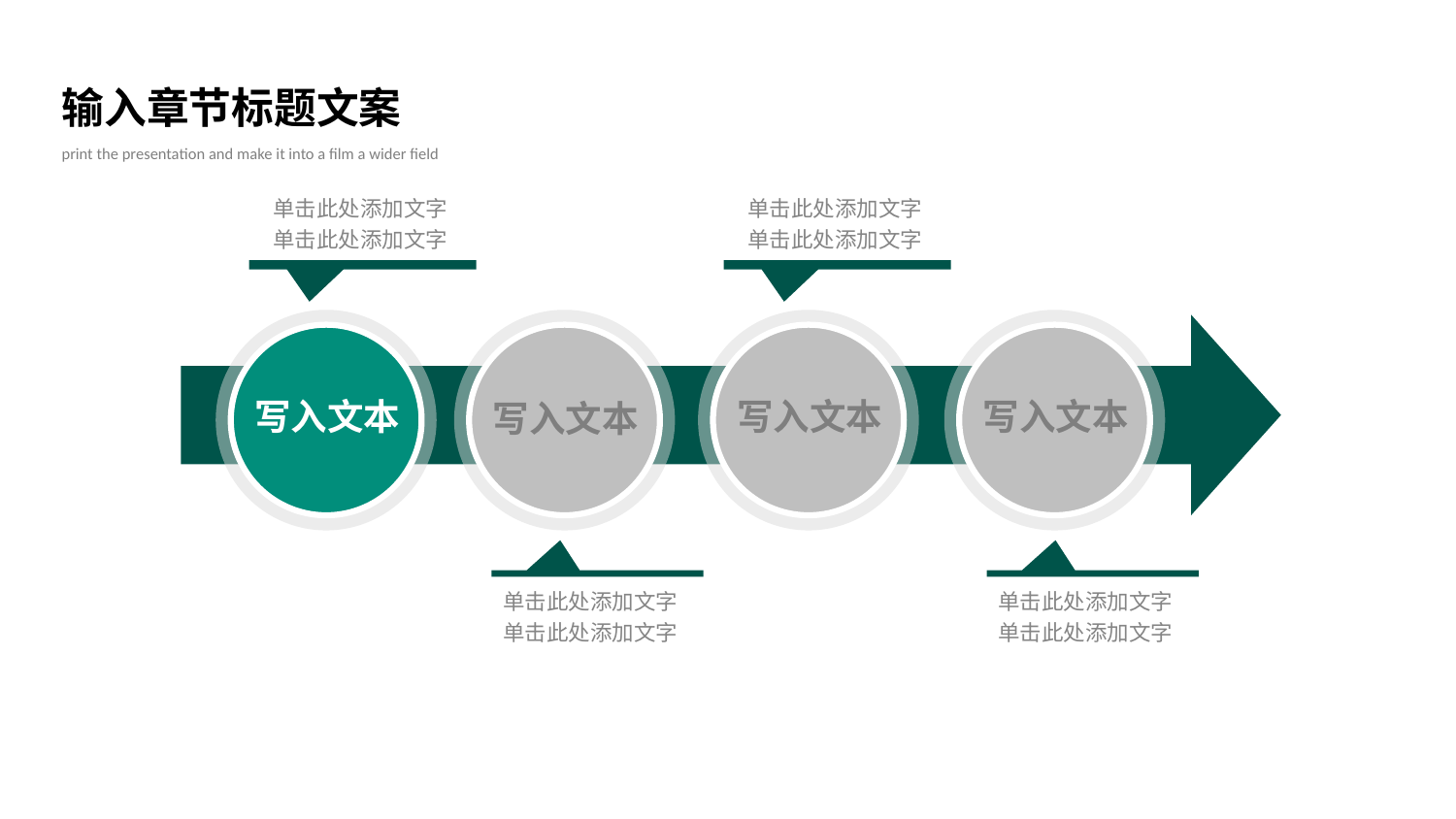

输入章节标题文案
print the presentation and make it into a film a wider field
单击此处添加文字
单击此处添加文字
单击此处添加文字
单击此处添加文字

写入文本

写入文本

写入文本

写入文本

单击此处添加文字
单击此处添加文字
单击此处添加文字
单击此处添加文字